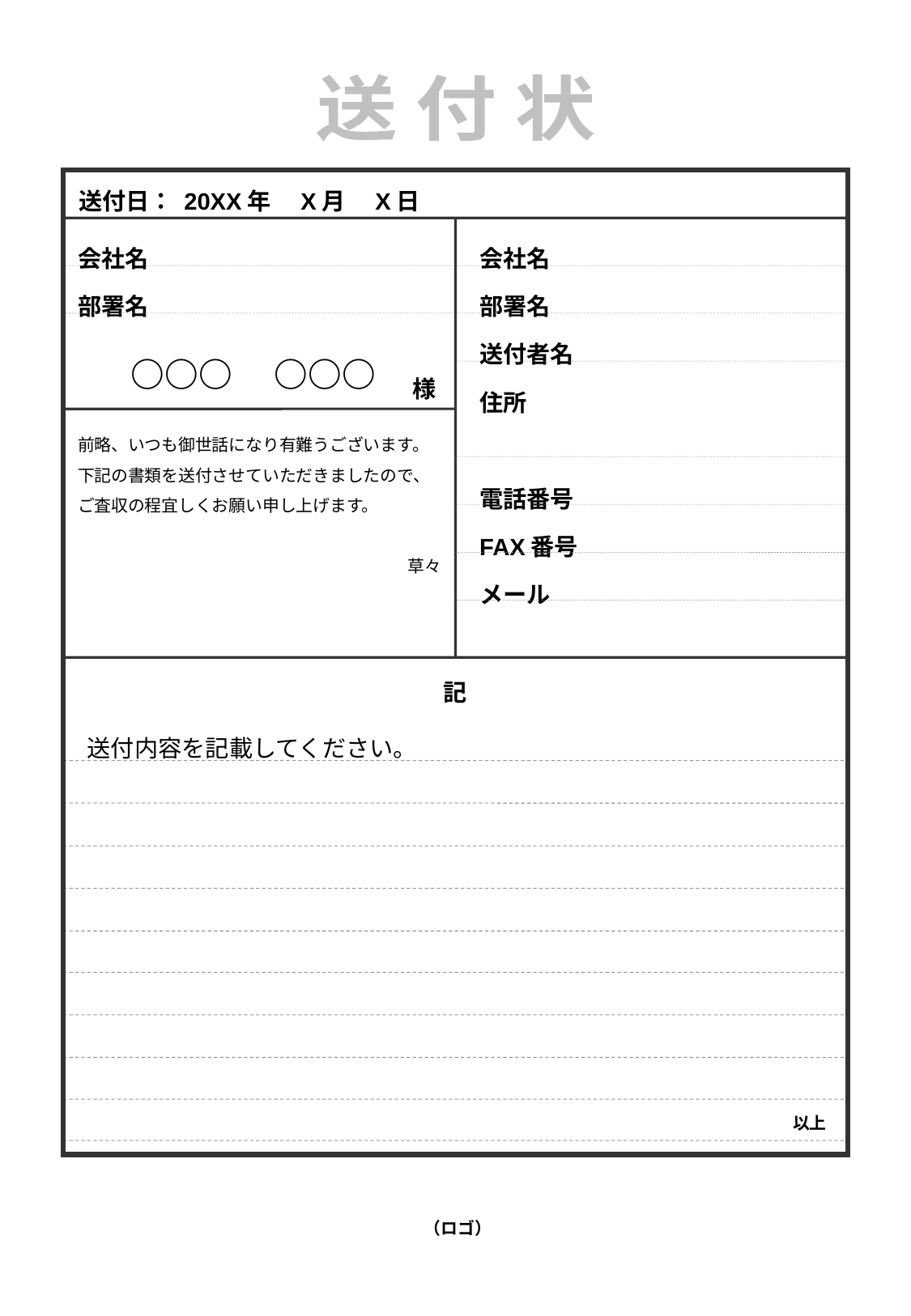

送 付 状
送付日：
20XX年　X月　X日

会社名
部署名

会社名
部署名
送付者名
住所

電話番号
FAX番号
メール

○○○　○○○
様

前略、いつも御世話になり有難うございます。
下記の書類を送付させていただきましたので、
ご査収の程宜しくお願い申し上げます。

草々

記
送付内容を記載してください。

以上

　（ロゴ）